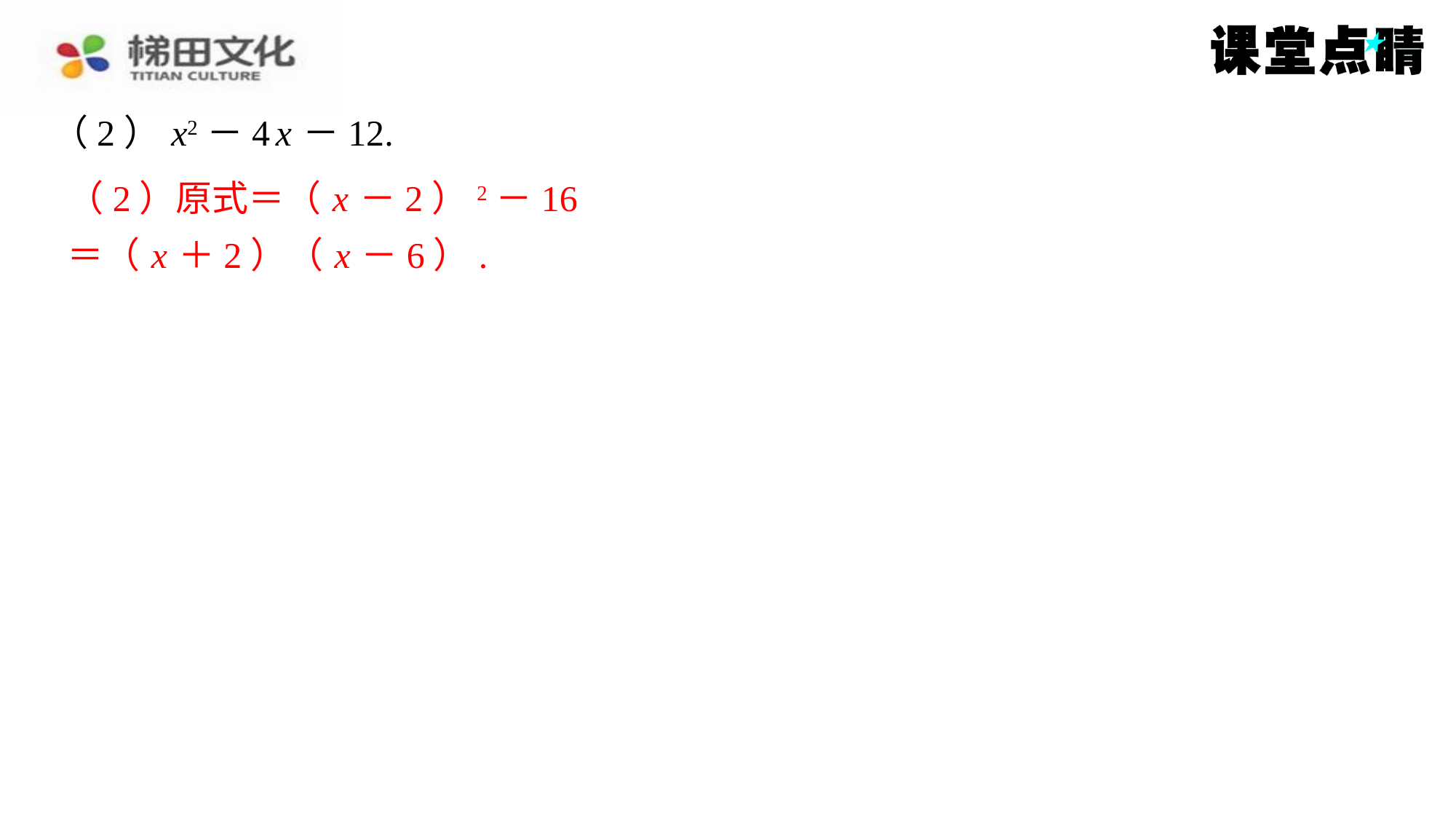

（2） x2－4 x －12.
（2）原式＝（ x －2）2－16
（2）原式＝（ x －2）2－16
＝（ x ＋2）（ x －6）.
＝（ x ＋2）（ x －6）.